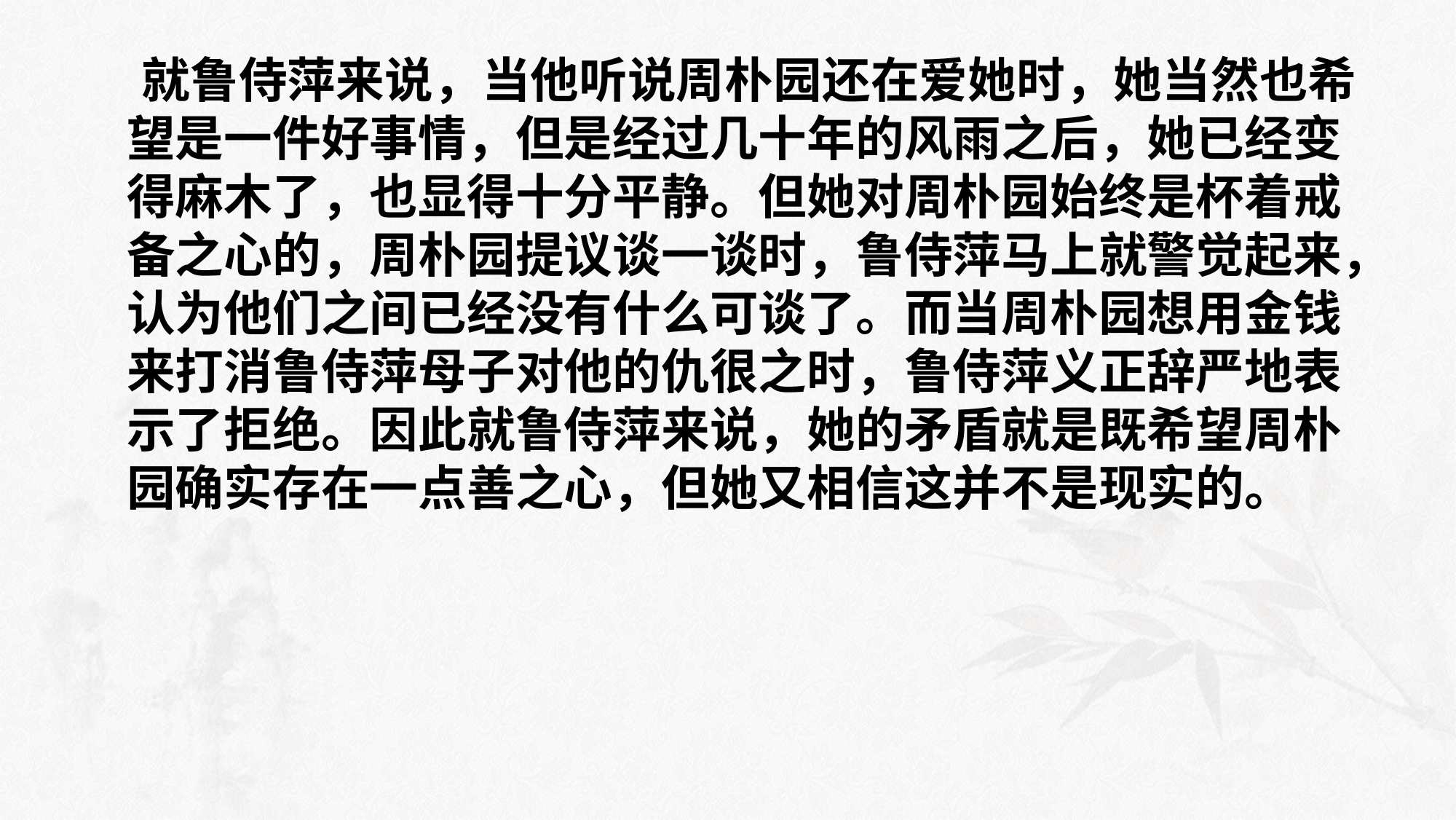

#
    就鲁侍萍来说，当他听说周朴园还在爱她时，她当然也希望是一件好事情，但是经过几十年的风雨之后，她已经变得麻木了，也显得十分平静。但她对周朴园始终是杯着戒备之心的，周朴园提议谈一谈时，鲁侍萍马上就警觉起来，认为他们之间已经没有什么可谈了。而当周朴园想用金钱来打消鲁侍萍母子对他的仇很之时，鲁侍萍义正辞严地表示了拒绝。因此就鲁侍萍来说，她的矛盾就是既希望周朴园确实存在一点善之心，但她又相信这并不是现实的。